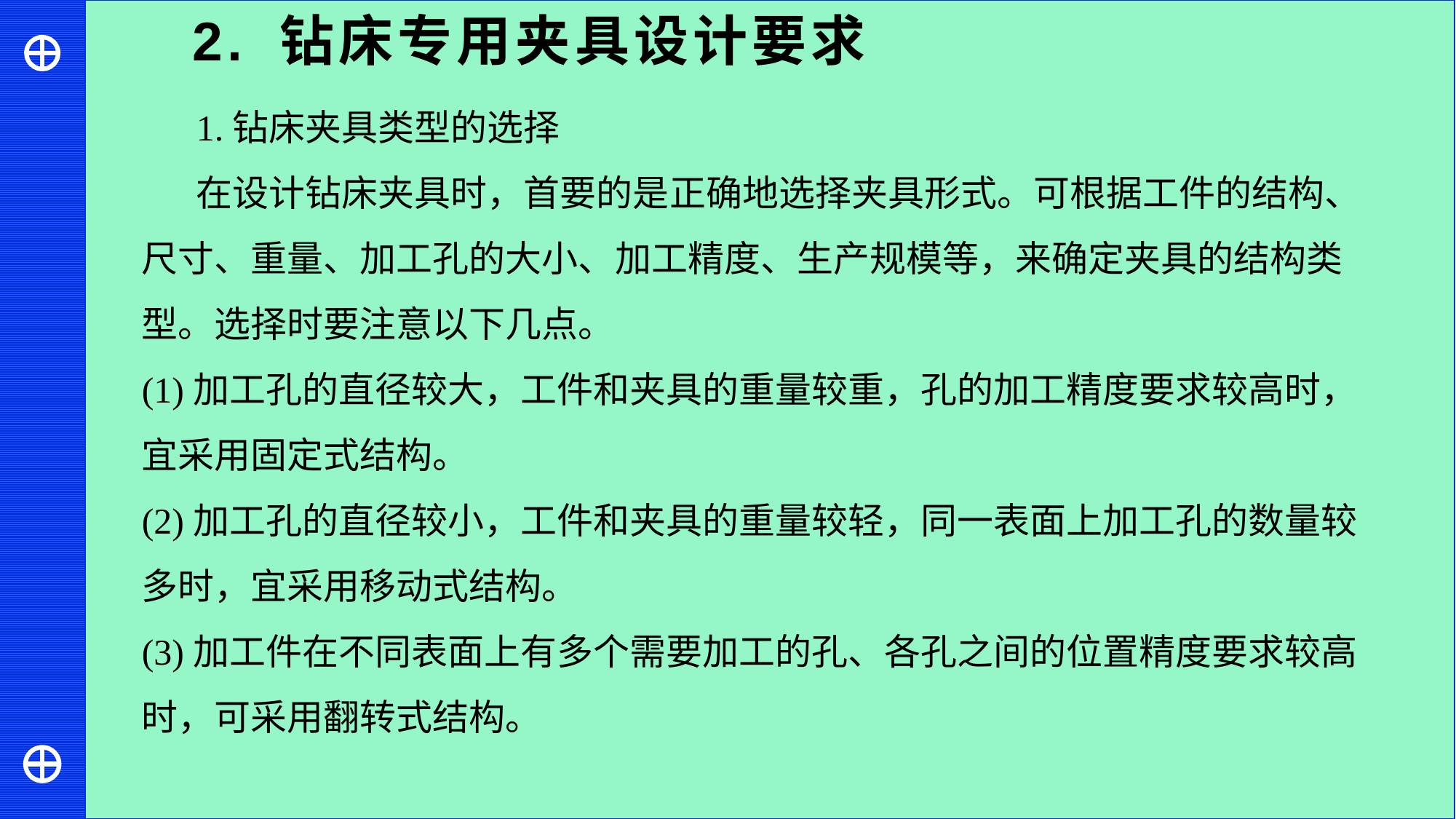

2. 钻床专用夹具设计要求
1.钻床夹具类型的选择
在设计钻床夹具时，首要的是正确地选择夹具形式。可根据工件的结构、尺寸、重量、加工孔的大小、加工精度、生产规模等，来确定夹具的结构类型。选择时要注意以下几点。
(1)加工孔的直径较大，工件和夹具的重量较重，孔的加工精度要求较高时，宜采用固定式结构。
(2)加工孔的直径较小，工件和夹具的重量较轻，同一表面上加工孔的数量较多时，宜采用移动式结构。
(3)加工件在不同表面上有多个需要加工的孔、各孔之间的位置精度要求较高时，可采用翻转式结构。